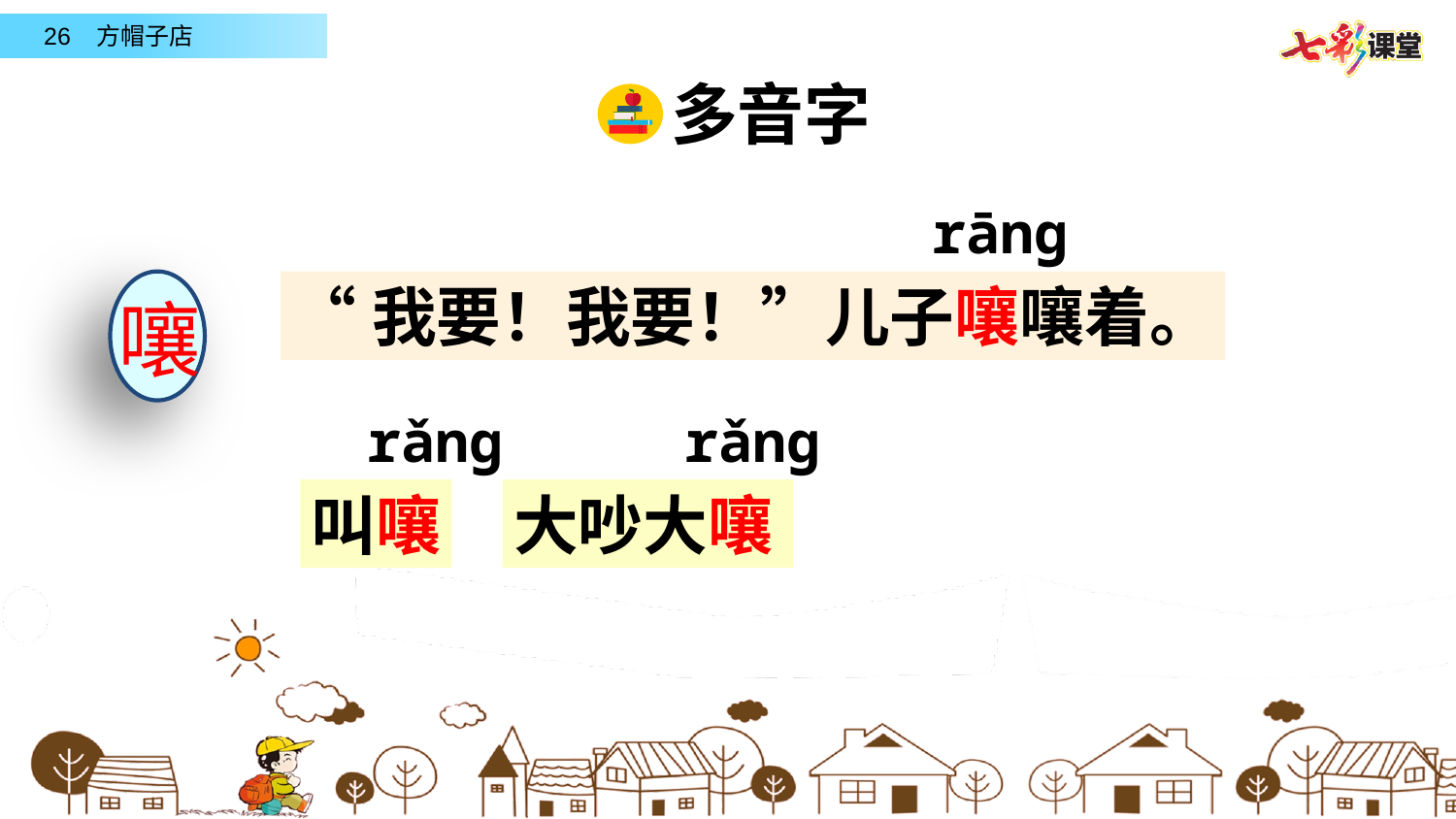

多音字

rānɡ

嚷
“我要！我要！”儿子嚷嚷着。
rǎnɡ
rǎnɡ
叫嚷
大吵大嚷